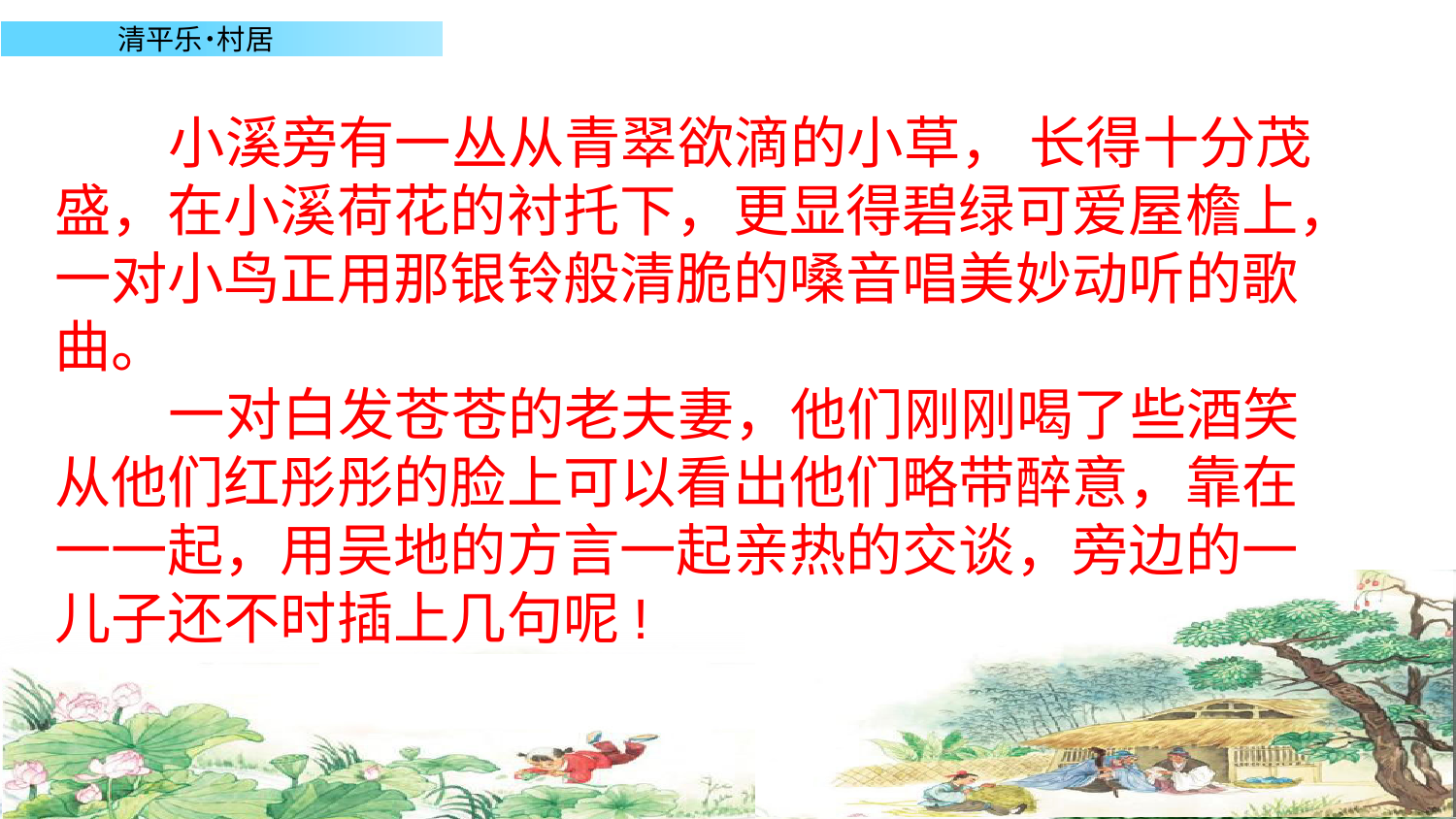

小溪旁有一丛从青翠欲滴的小草， 长得十分茂盛，在小溪荷花的衬托下，更显得碧绿可爱屋檐上，一对小鸟正用那银铃般清脆的嗓音唱美妙动听的歌曲。
        一对白发苍苍的老夫妻，他们刚刚喝了些酒笑从他们红彤彤的脸上可以看出他们略带醉意，靠在一一起，用吴地的方言一起亲热的交谈，旁边的一儿子还不时插上几句呢!